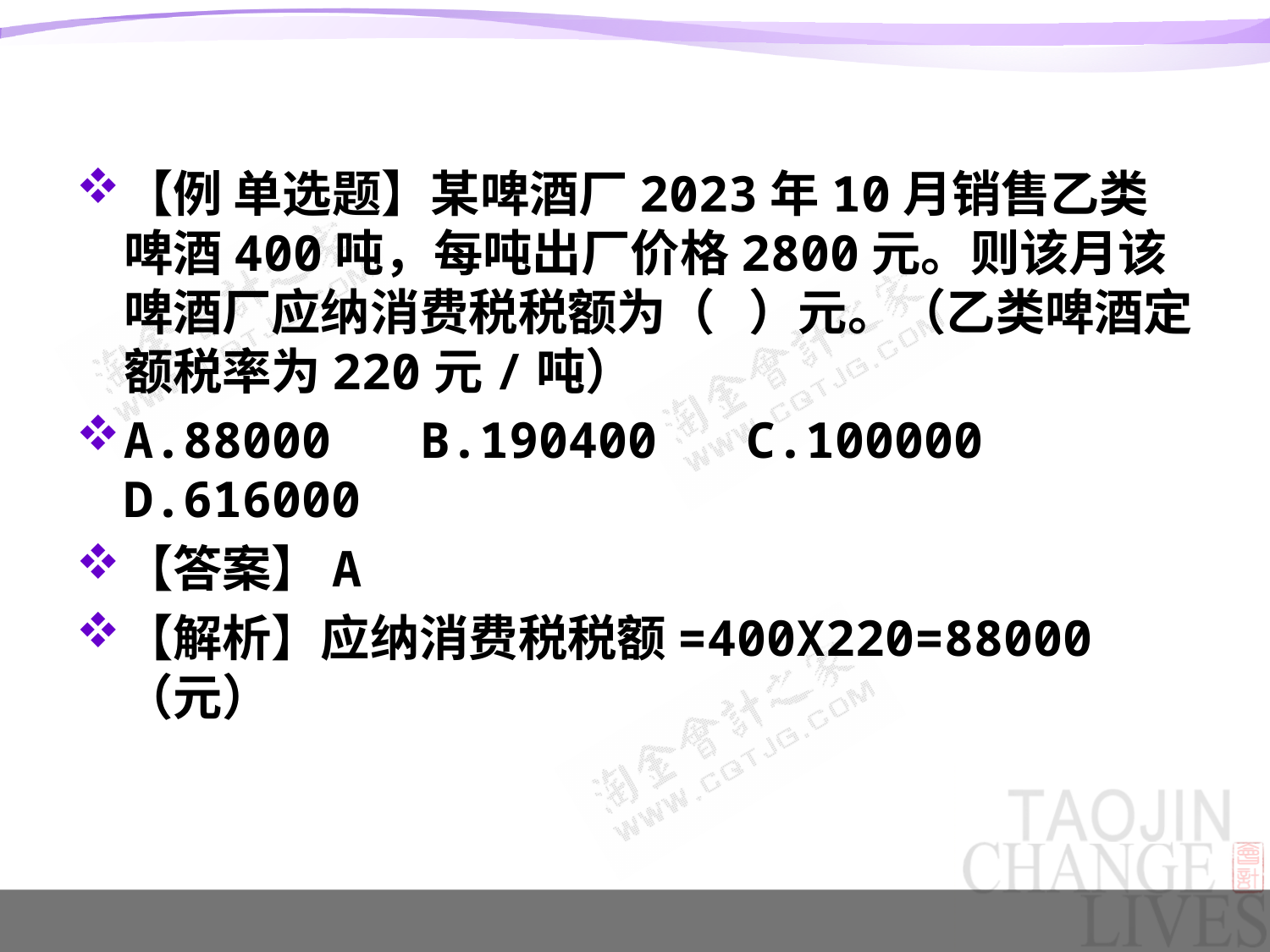

#
【例 单选题】某啤酒厂2023年10月销售乙类啤酒400吨，每吨出厂价格2800元。则该月该啤酒厂应纳消费税税额为（   ）元。（乙类啤酒定额税率为220元/吨）
A.88000   B.190400   C.100000  D.616000
【答案】A
【解析】应纳消费税税额=400X220=88000（元）